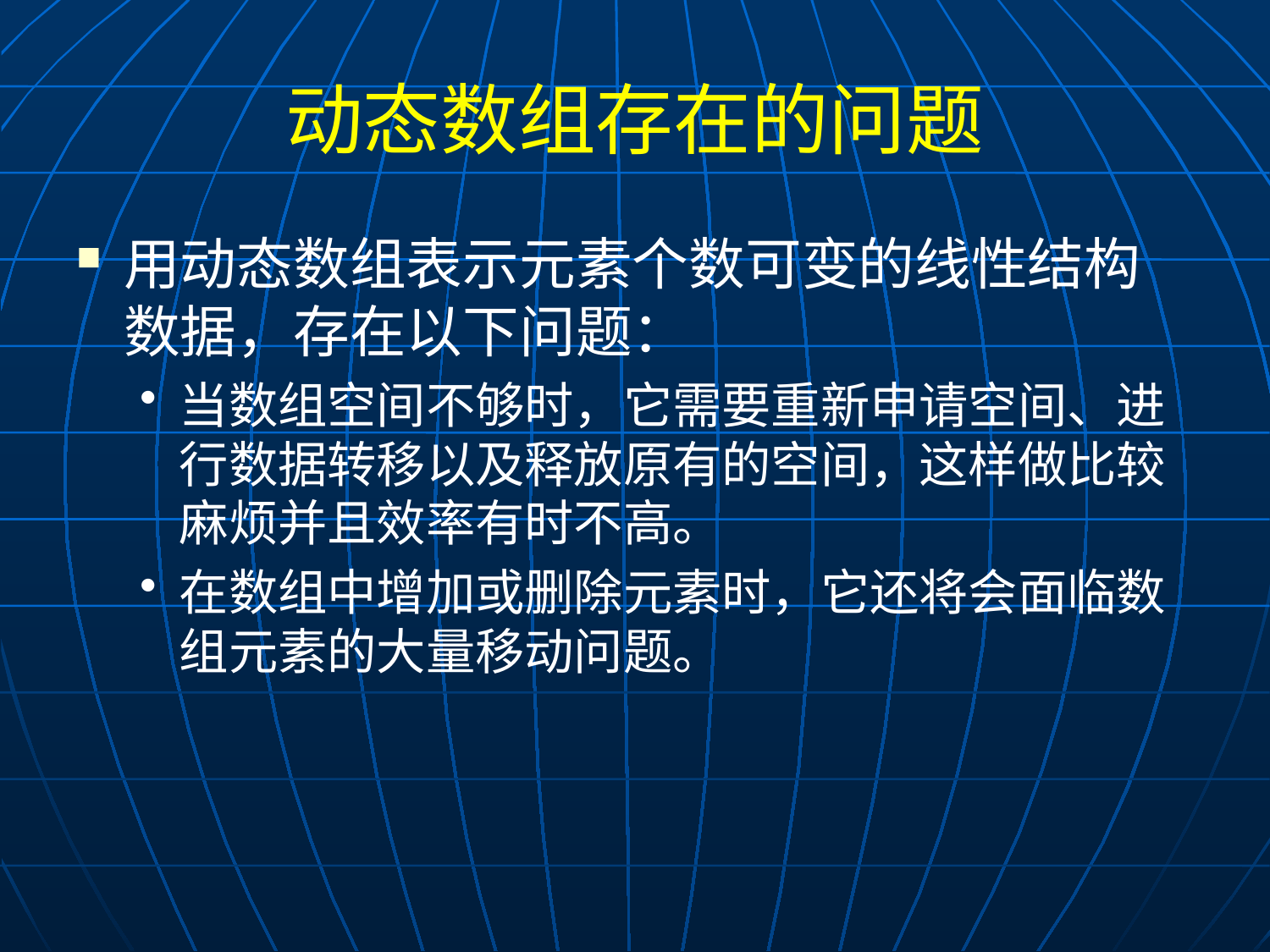

# 动态数组存在的问题
用动态数组表示元素个数可变的线性结构数据，存在以下问题：
当数组空间不够时，它需要重新申请空间、进行数据转移以及释放原有的空间，这样做比较麻烦并且效率有时不高。
在数组中增加或删除元素时，它还将会面临数组元素的大量移动问题。